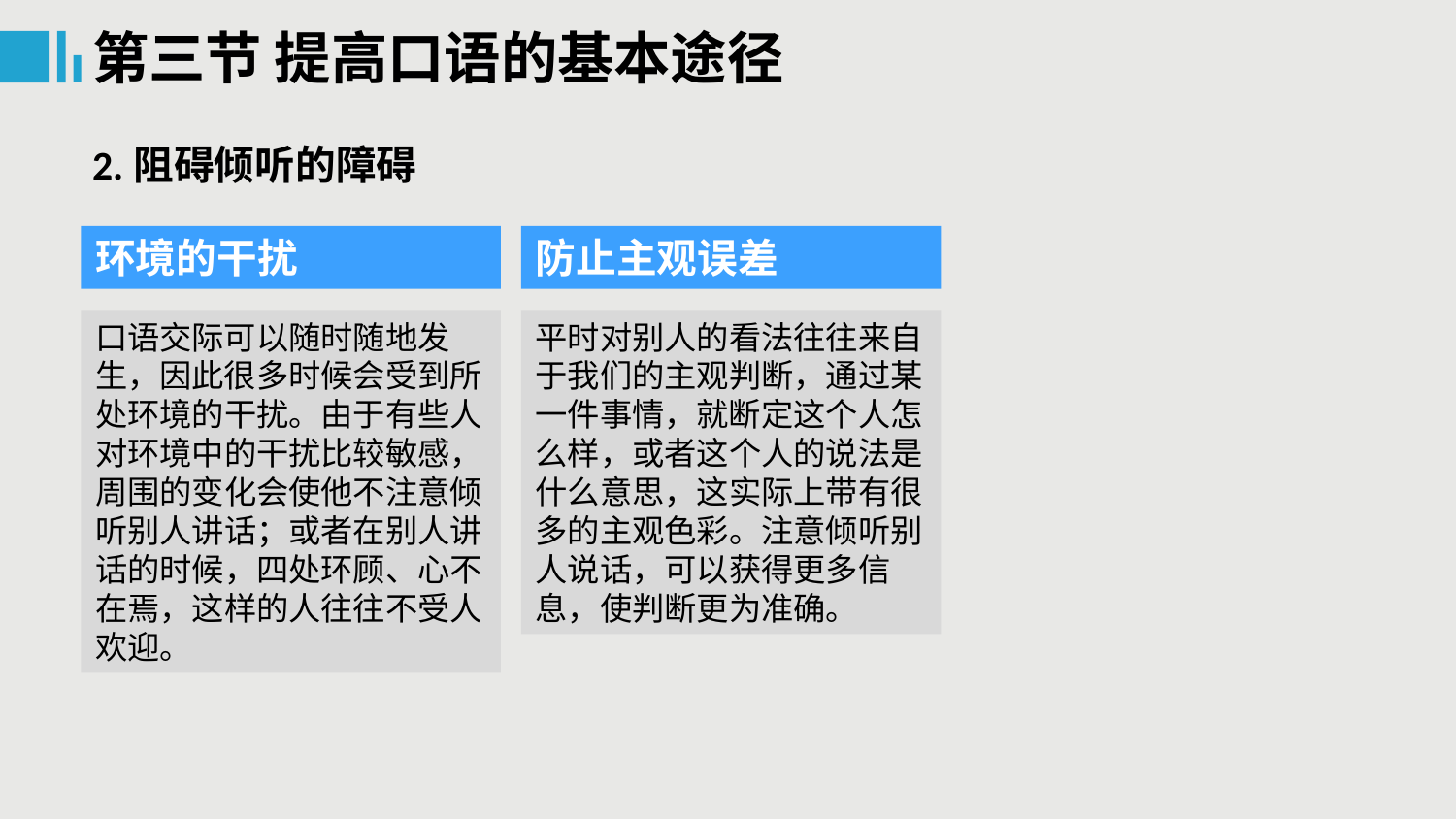

第三节 提高口语的基本途径

2.阻碍倾听的障碍
环境的干扰
防止主观误差
口语交际可以随时随地发生，因此很多时候会受到所处环境的干扰。由于有些人对环境中的干扰比较敏感，周围的变化会使他不注意倾听别人讲话；或者在别人讲话的时候，四处环顾、心不在焉，这样的人往往不受人欢迎。
平时对别人的看法往往来自于我们的主观判断，通过某一件事情，就断定这个人怎么样，或者这个人的说法是什么意思，这实际上带有很多的主观色彩。注意倾听别人说话，可以获得更多信息，使判断更为准确。